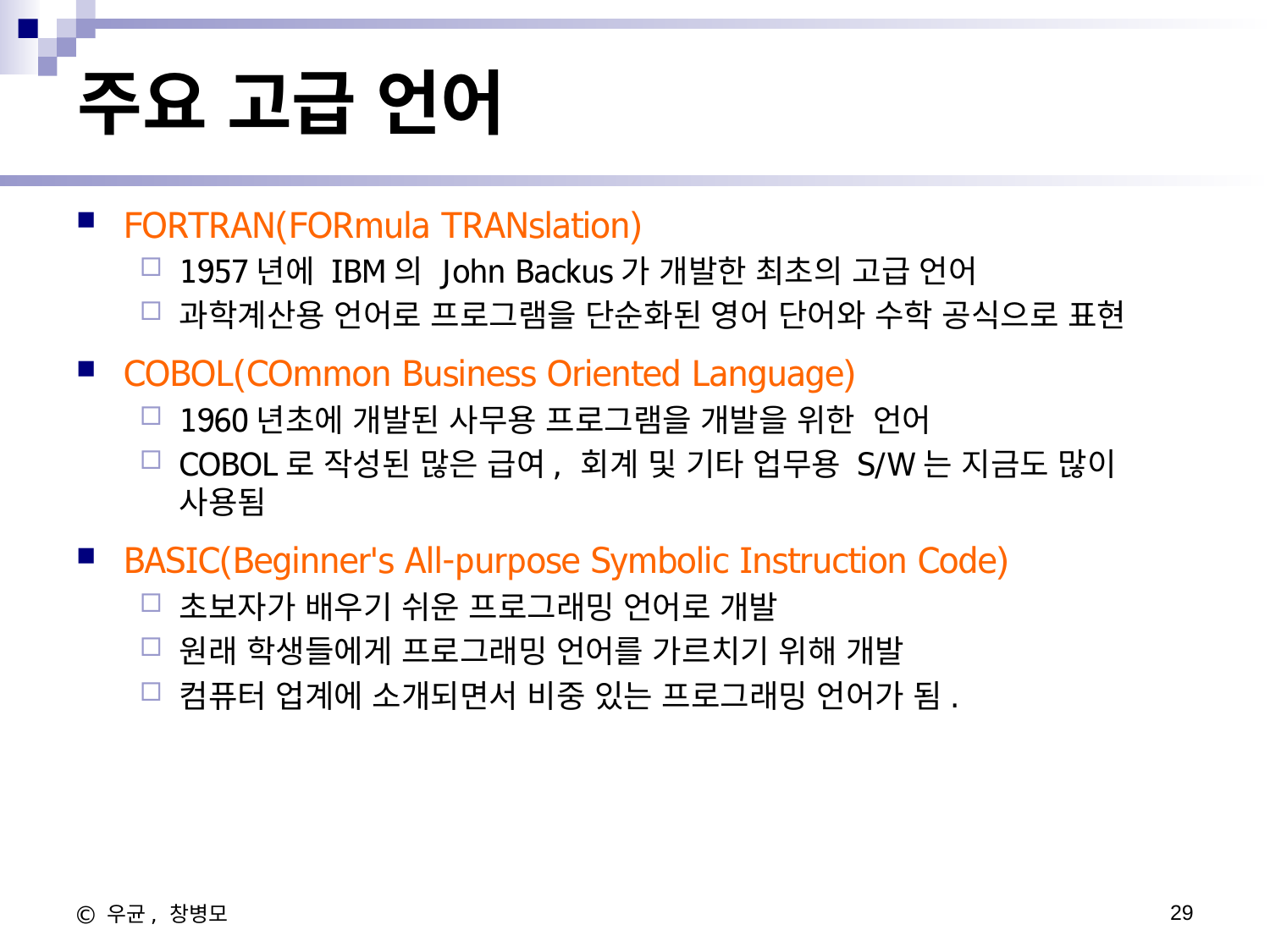

# 주요 고급 언어
FORTRAN(FORmula TRANslation)
1957년에 IBM의 John Backus가 개발한 최초의 고급 언어
과학계산용 언어로 프로그램을 단순화된 영어 단어와 수학 공식으로 표현
COBOL(COmmon Business Oriented Language)
1960년초에 개발된 사무용 프로그램을 개발을 위한  언어
COBOL로 작성된 많은 급여, 회계 및 기타 업무용 S/W는 지금도 많이 사용됨
BASIC(Beginner's All-purpose Symbolic Instruction Code)
초보자가 배우기 쉬운 프로그래밍 언어로 개발
원래 학생들에게 프로그래밍 언어를 가르치기 위해 개발
컴퓨터 업계에 소개되면서 비중 있는 프로그래밍 언어가 됨.
© 우균, 창병모
29